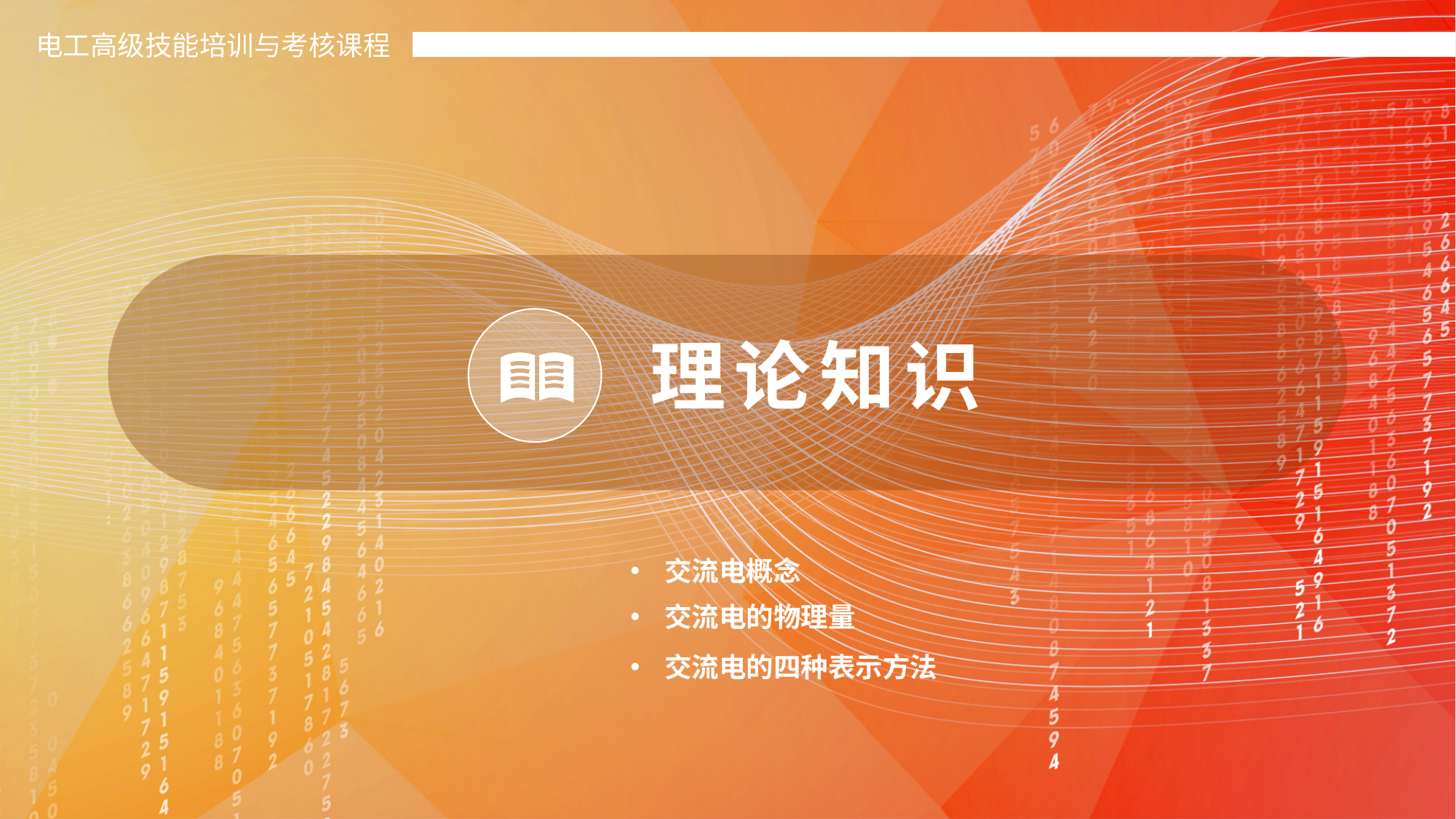

电工高级技能培训与考核课程

理论知识
交流电概念
交流电的物理量
交流电的四种表示方法